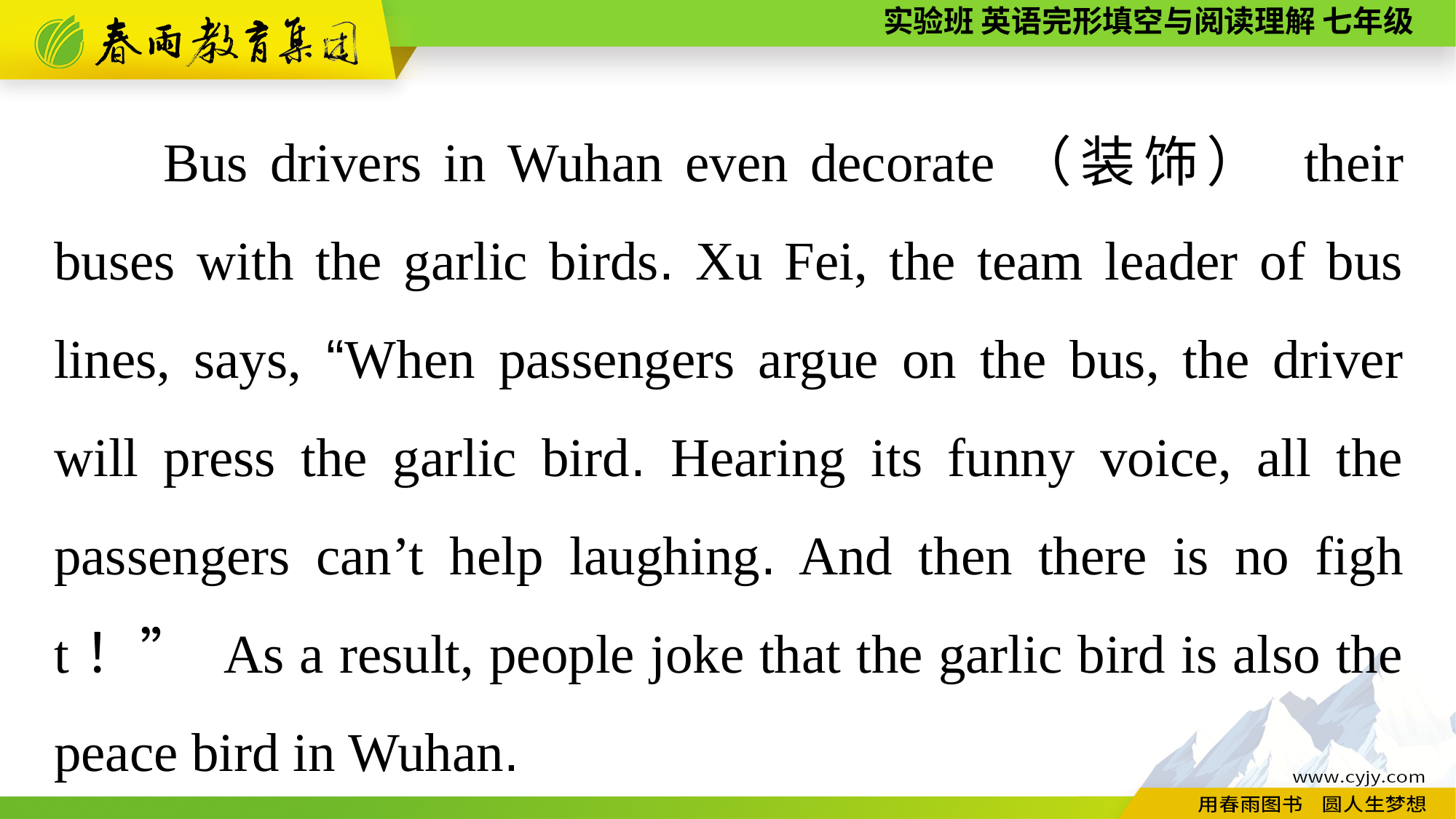

Bus drivers in Wuhan even decorate（装饰） their buses with the garlic birds. Xu Fei, the team leader of bus lines, says, “When passengers argue on the bus, the driver will press the garlic bird. Hearing its funny voice, all the passengers can’t help laughing. And then there is no fight！” As a result, people joke that the garlic bird is also the peace bird in Wuhan.